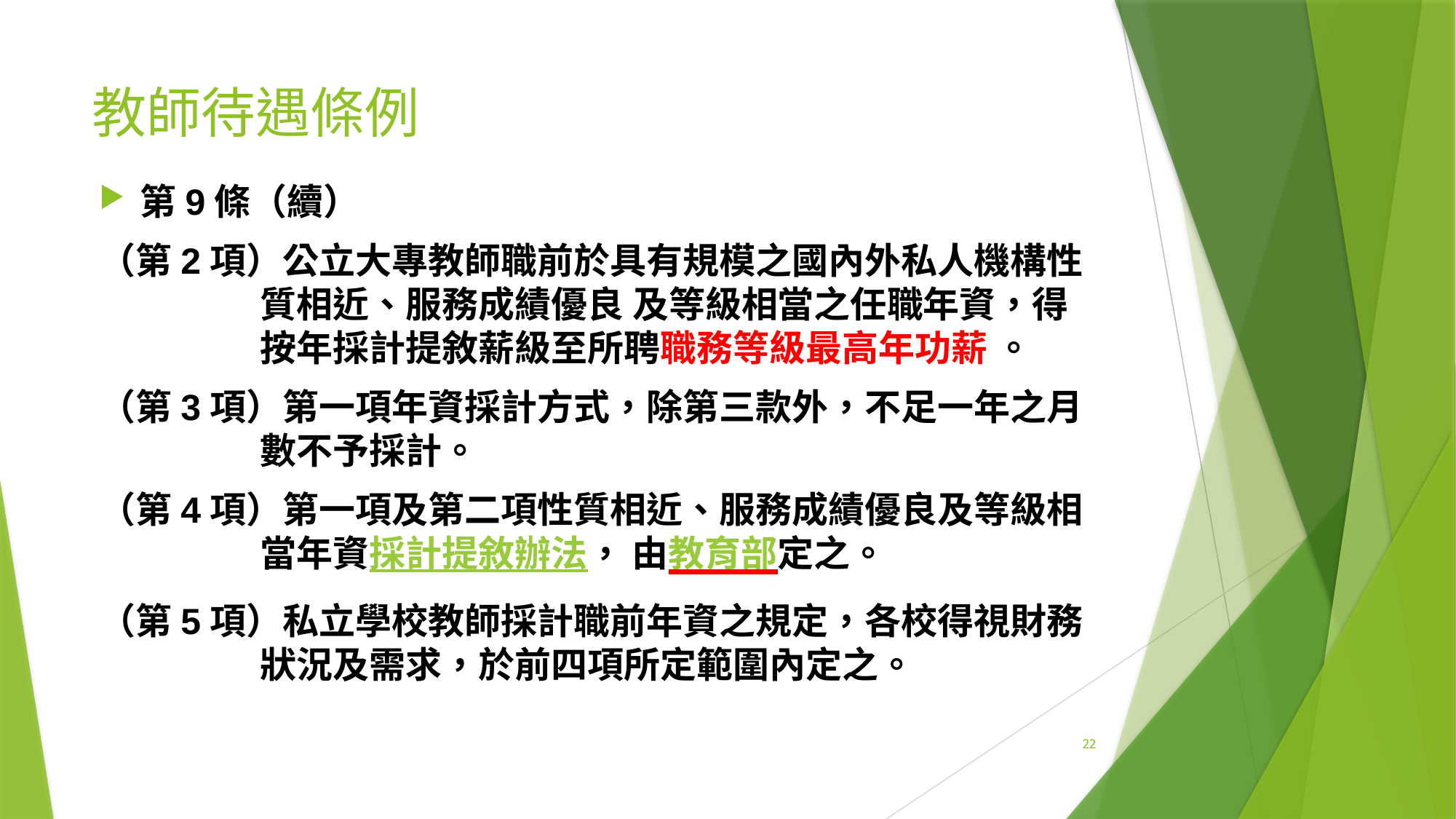

# 教師待遇條例
第9條（續）
（第2項）公立大專教師職前於具有規模之國內外私人機構性質相近、服務成績優良 及等級相當之任職年資，得按年採計提敘薪級至所聘職務等級最高年功薪 。
（第3項）第一項年資採計方式，除第三款外，不足一年之月數不予採計。
（第4項）第一項及第二項性質相近、服務成績優良及等級相當年資採計提敘辦法， 由教育部定之。
（第5項）私立學校教師採計職前年資之規定，各校得視財務狀況及需求，於前四項所定範圍內定之。
22